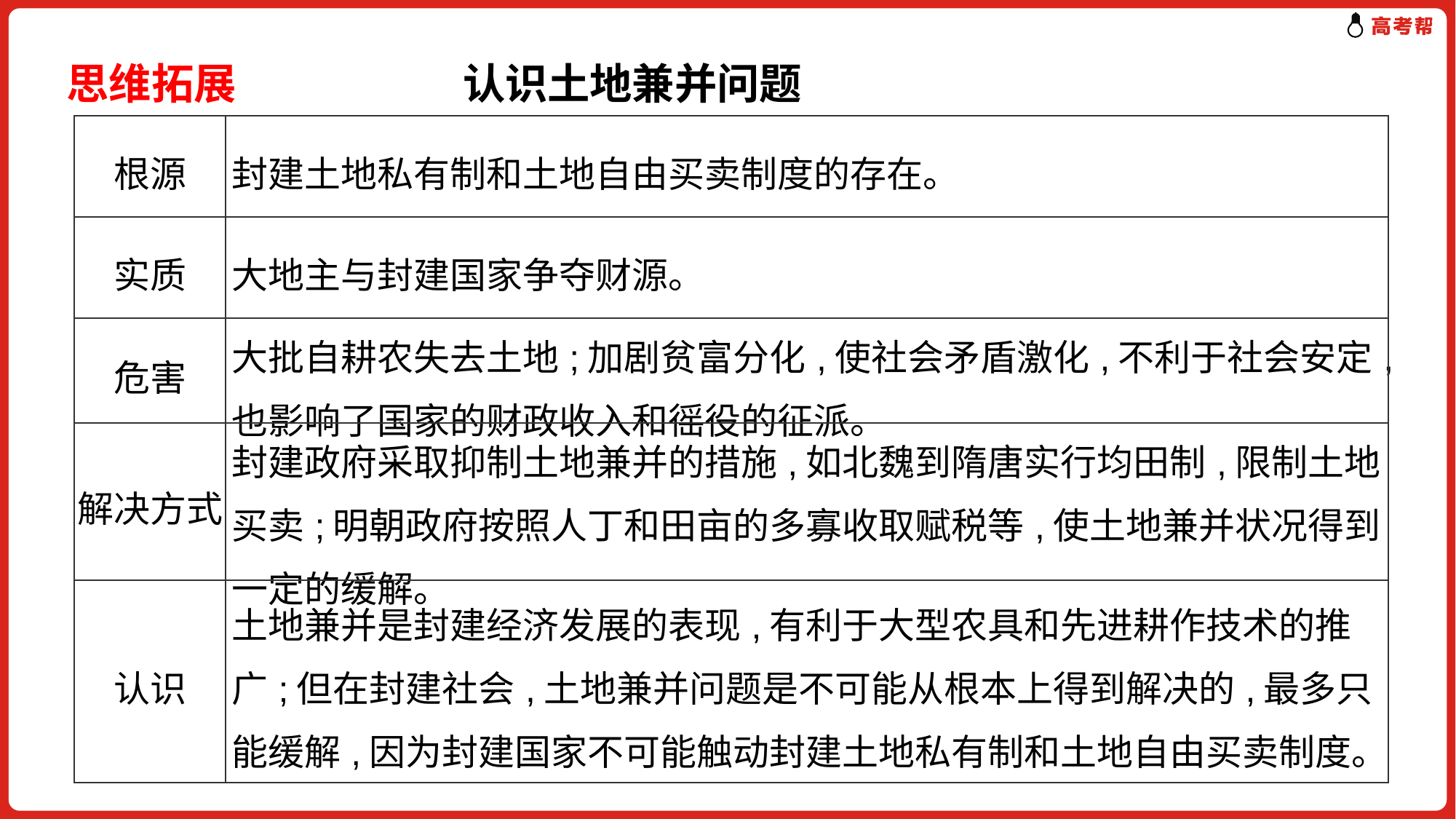

思维拓展　　               认识土地兼并问题
| 根源 | 封建土地私有制和土地自由买卖制度的存在。 |
| --- | --- |
| 实质 | 大地主与封建国家争夺财源。 |
| 危害 | 大批自耕农失去土地;加剧贫富分化,使社会矛盾激化,不利于社会安定,也影响了国家的财政收入和徭役的征派。 |
| 解决方式 | 封建政府采取抑制土地兼并的措施,如北魏到隋唐实行均田制,限制土地买卖;明朝政府按照人丁和田亩的多寡收取赋税等,使土地兼并状况得到一定的缓解。 |
| 认识 | 土地兼并是封建经济发展的表现,有利于大型农具和先进耕作技术的推广;但在封建社会,土地兼并问题是不可能从根本上得到解决的,最多只能缓解,因为封建国家不可能触动封建土地私有制和土地自由买卖制度。 |